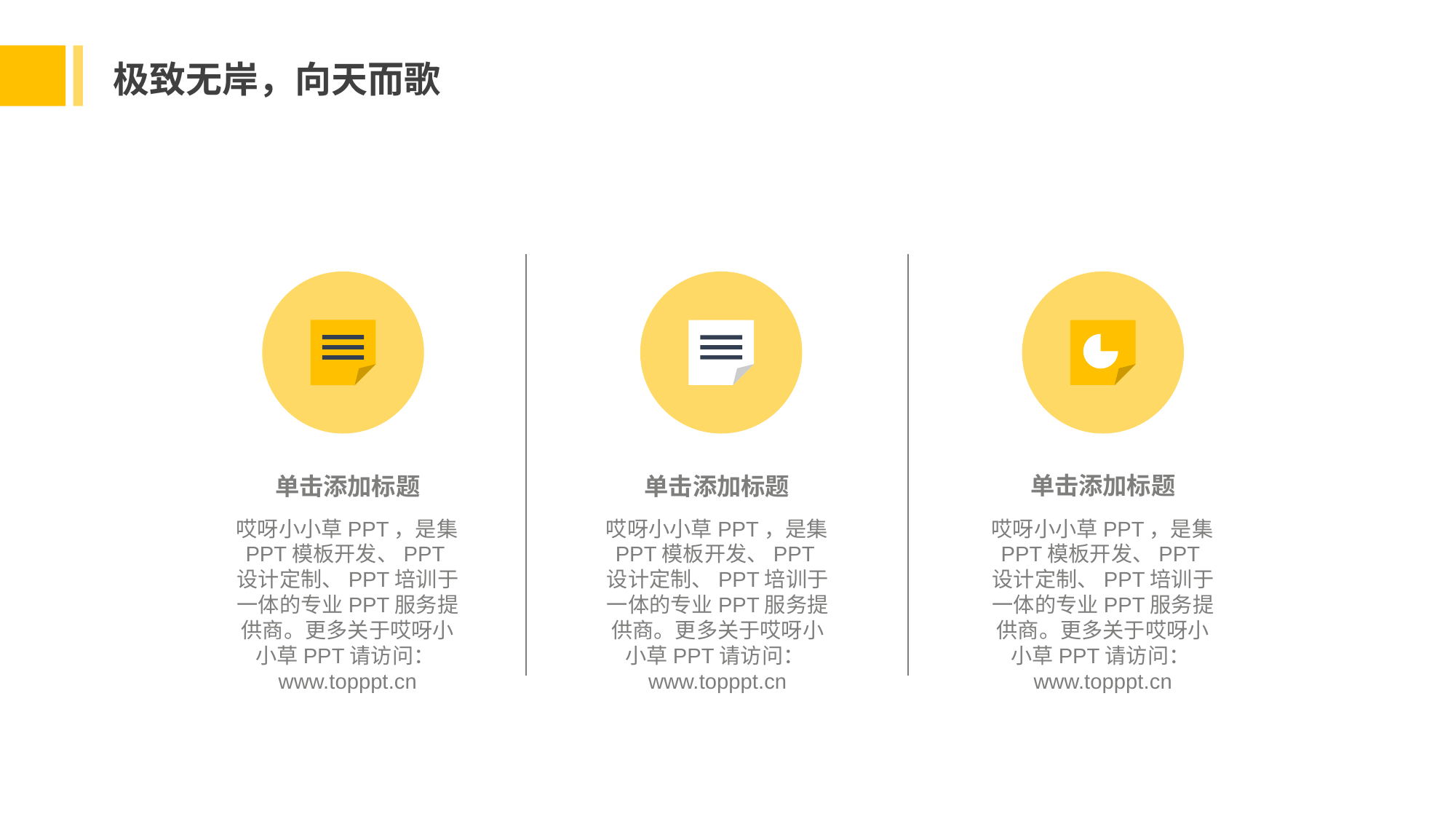

极致无岸，向天而歌

单击添加标题
单击添加标题
单击添加标题
哎呀小小草PPT，是集PPT模板开发、PPT设计定制、PPT培训于一体的专业PPT服务提供商。更多关于哎呀小小草PPT请访问：www.topppt.cn
哎呀小小草PPT，是集PPT模板开发、PPT设计定制、PPT培训于一体的专业PPT服务提供商。更多关于哎呀小小草PPT请访问：www.topppt.cn
哎呀小小草PPT，是集PPT模板开发、PPT设计定制、PPT培训于一体的专业PPT服务提供商。更多关于哎呀小小草PPT请访问：www.topppt.cn